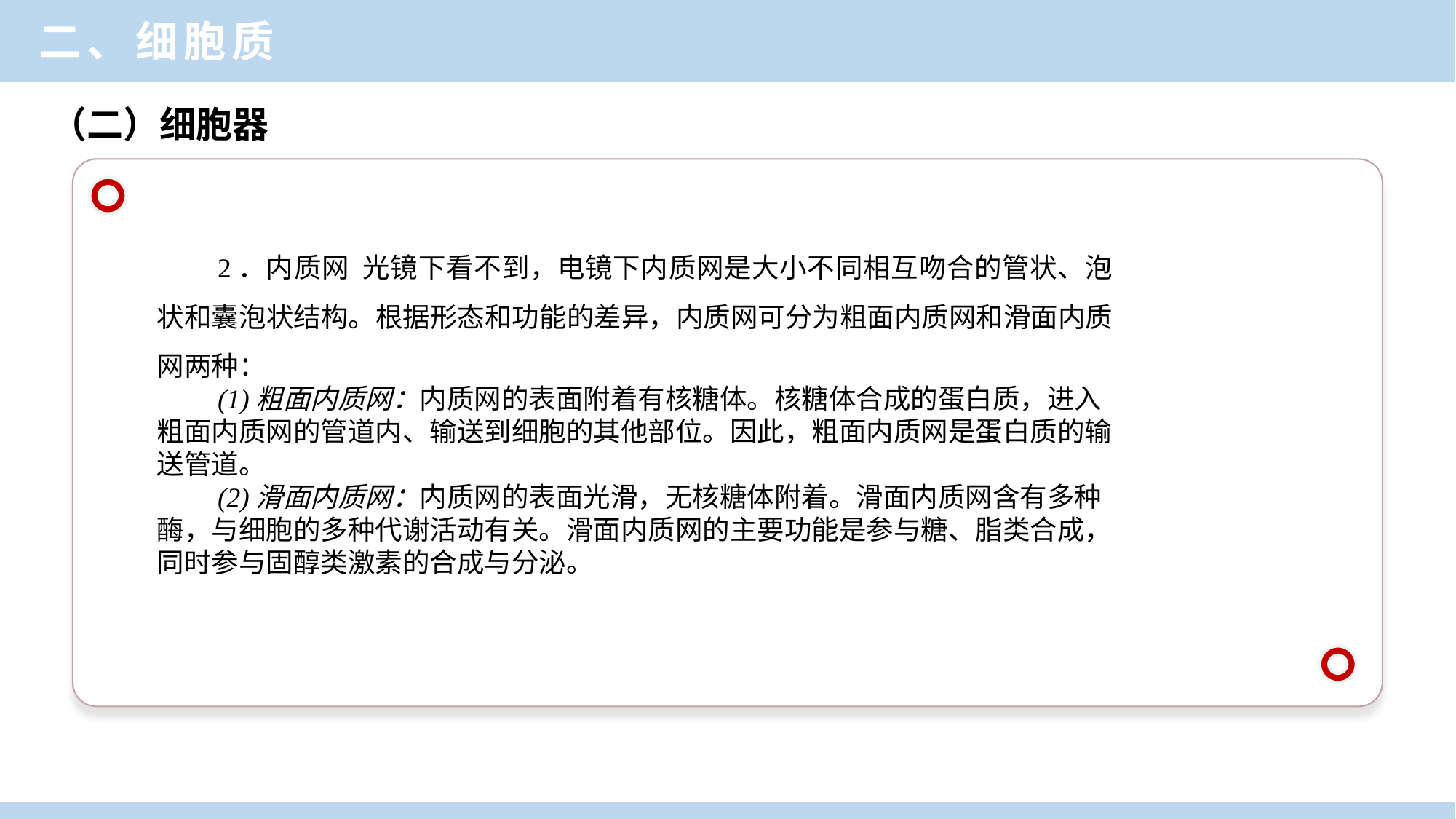

二、细胞质
（二）细胞器

2．内质网  光镜下看不到，电镜下内质网是大小不同相互吻合的管状、泡状和囊泡状结构。根据形态和功能的差异，内质网可分为粗面内质网和滑面内质网两种：
(1)粗面内质网：内质网的表面附着有核糖体。核糖体合成的蛋白质，进入粗面内质网的管道内、输送到细胞的其他部位。因此，粗面内质网是蛋白质的输送管道。
(2)滑面内质网：内质网的表面光滑，无核糖体附着。滑面内质网含有多种酶，与细胞的多种代谢活动有关。滑面内质网的主要功能是参与糖、脂类合成，同时参与固醇类激素的合成与分泌。